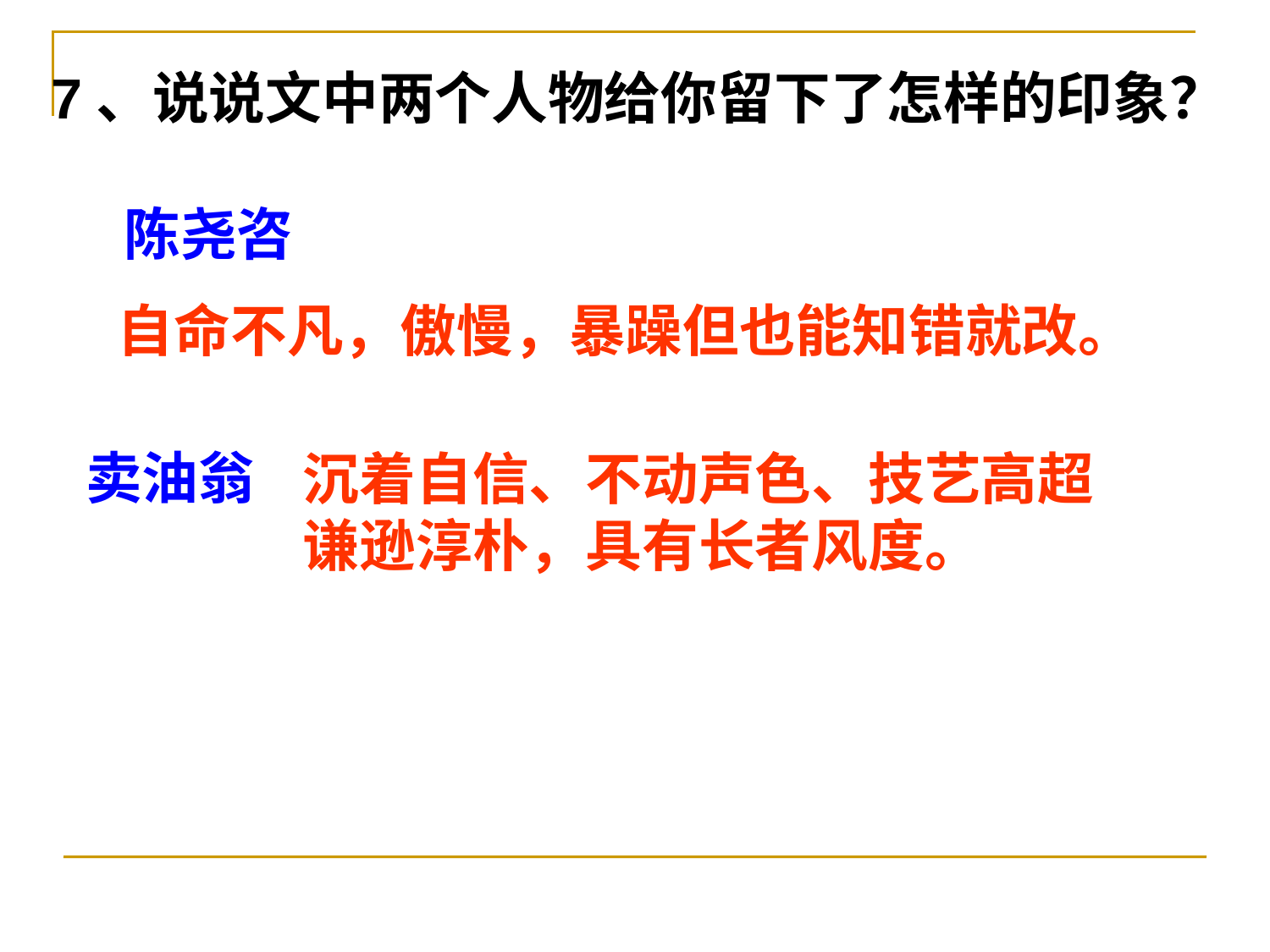

7、说说文中两个人物给你留下了怎样的印象？
陈尧咨
自命不凡，傲慢，暴躁但也能知错就改。
卖油翁
沉着自信、不动声色、技艺高超
谦逊淳朴，具有长者风度。